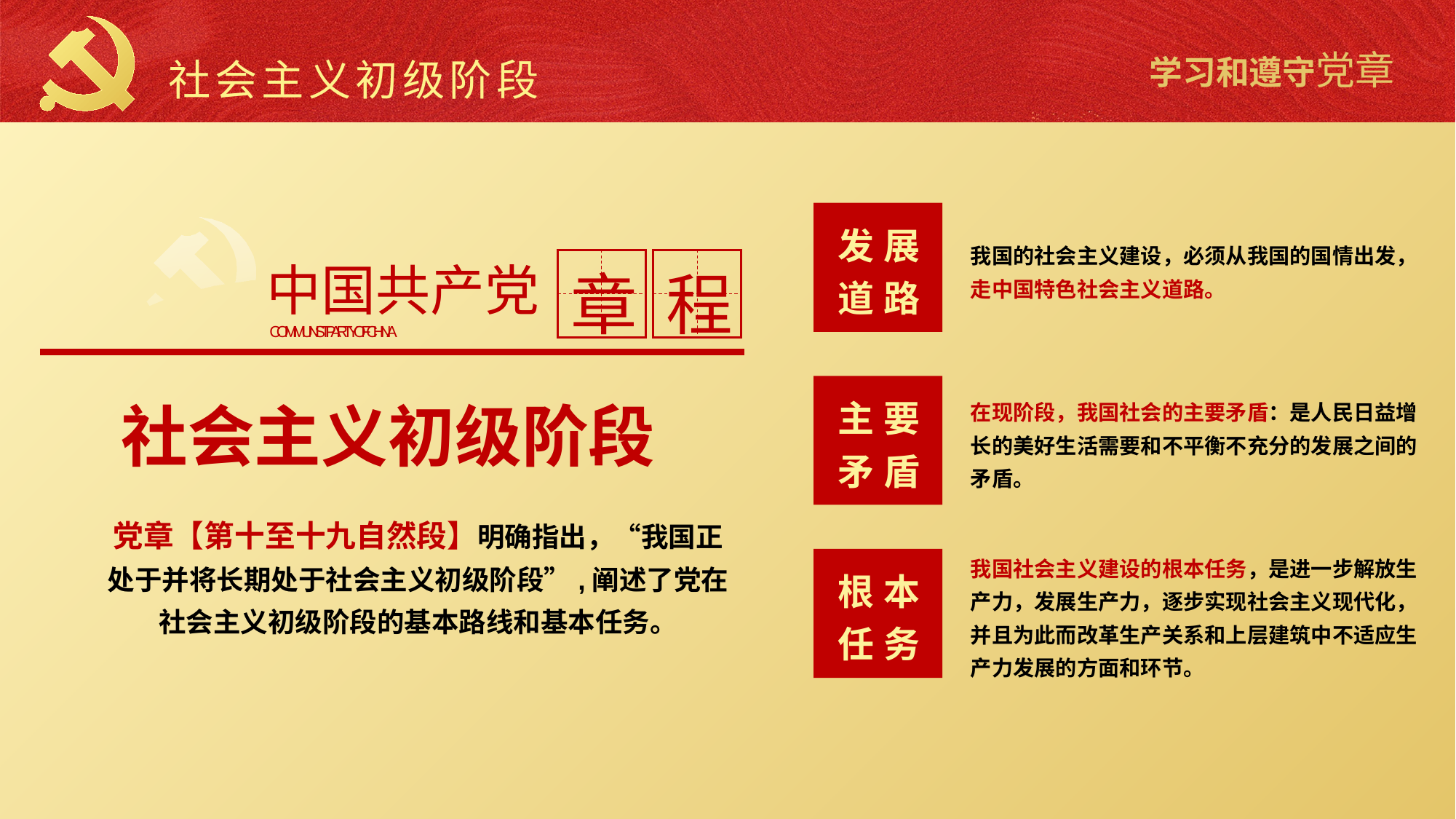

社会主义初级阶段

发展
道路

中国共产党
章

程

COMMUNIST PARTY OF CHINA

我国的社会主义建设，必须从我国的国情出发， 走中国特色社会主义道路。

主要
矛盾
在现阶段，我国社会的主要矛盾：是人民日益增长的美好生活需要和不平衡不充分的发展之间的矛盾。
社会主义初级阶段
党章【第十至十九自然段】明确指出，“我国正处于并将长期处于社会主义初级阶段”,阐述了党在社会主义初级阶段的基本路线和基本任务。
我国社会主义建设的根本任务，是进一步解放生产力，发展生产力，逐步实现社会主义现代化，并且为此而改革生产关系和上层建筑中不适应生产力发展的方面和环节。

根本
任务